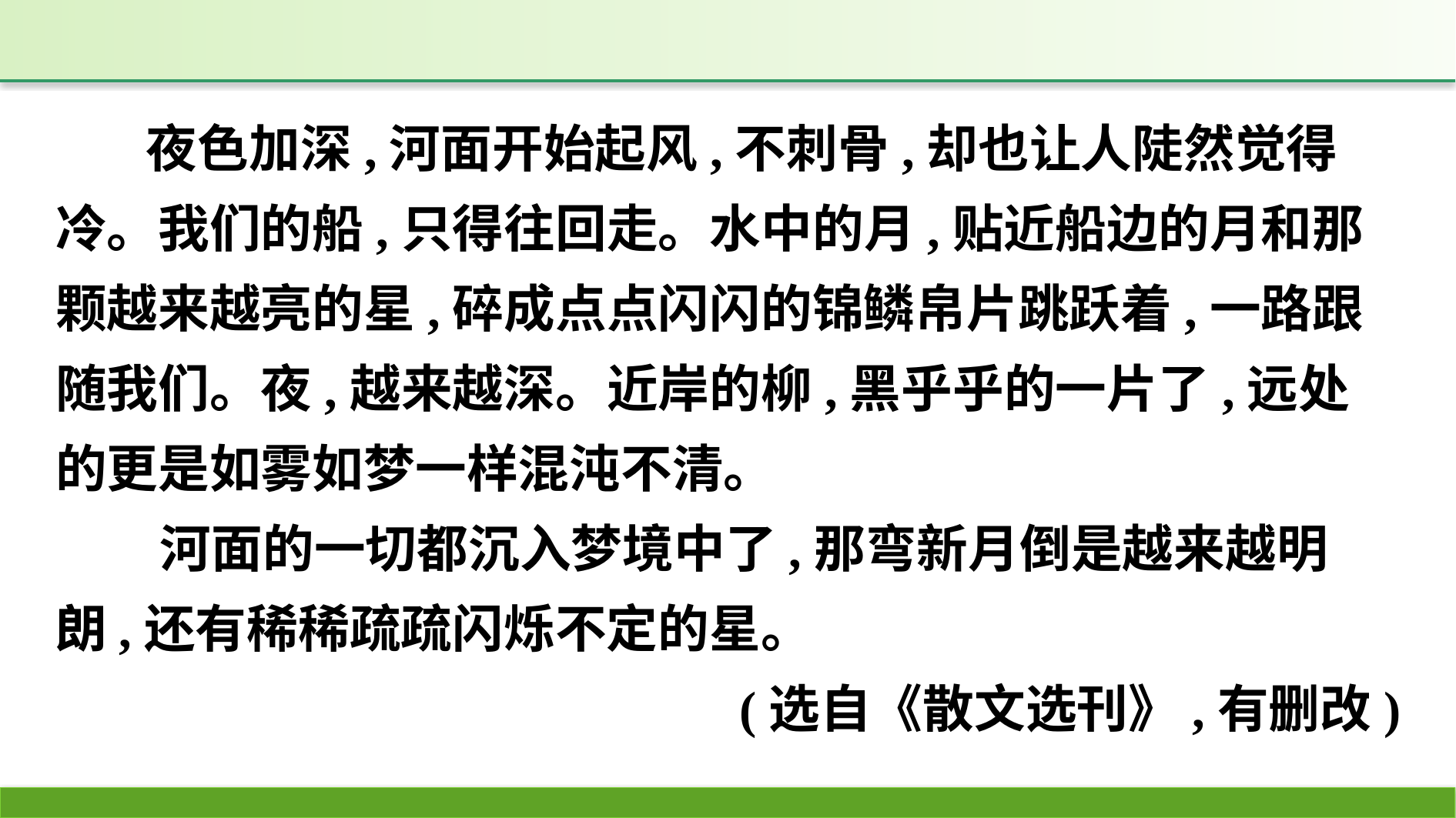

夜色加深,河面开始起风,不刺骨,却也让人陡然觉得冷。我们的船,只得往回走。水中的月,贴近船边的月和那颗越来越亮的星,碎成点点闪闪的锦鳞帛片跳跃着,一路跟随我们。夜,越来越深。近岸的柳,黑乎乎的一片了,远处的更是如雾如梦一样混沌不清。
河面的一切都沉入梦境中了,那弯新月倒是越来越明朗,还有稀稀疏疏闪烁不定的星。
(选自《散文选刊》,有删改)